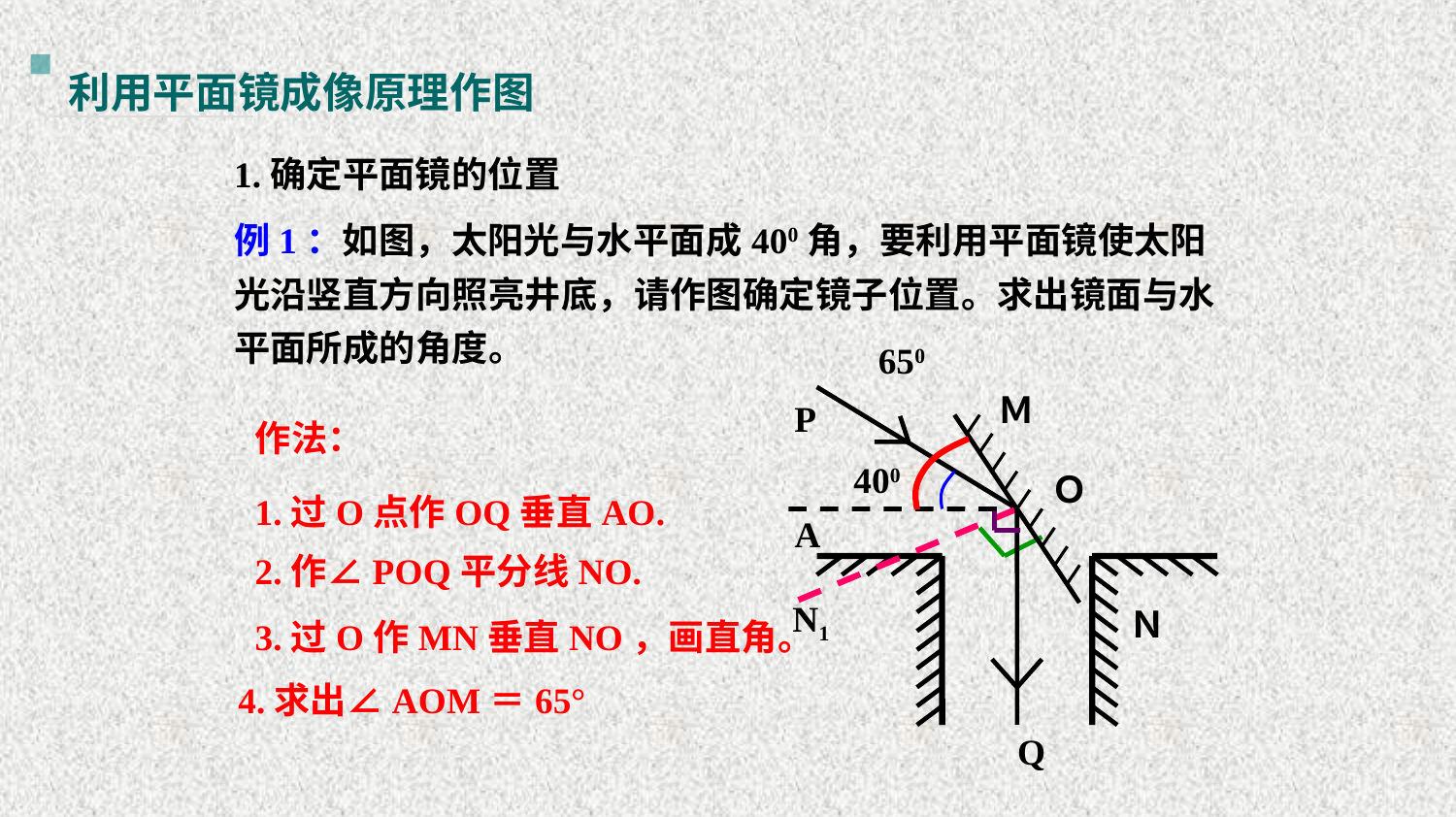

利用平面镜成像原理作图
1.确定平面镜的位置
例1：如图，太阳光与水平面成400角，要利用平面镜使太阳光沿竖直方向照亮井底，请作图确定镜子位置。求出镜面与水平面所成的角度。
650

Ｍ

Ｎ

P
作法：

400
Ｏ

1.过O点作OQ垂直AO.
A

N1

Q

2.作∠POQ平分线NO.

3.过O作MN垂直NO，画直角。
4.求出∠AOM＝65°